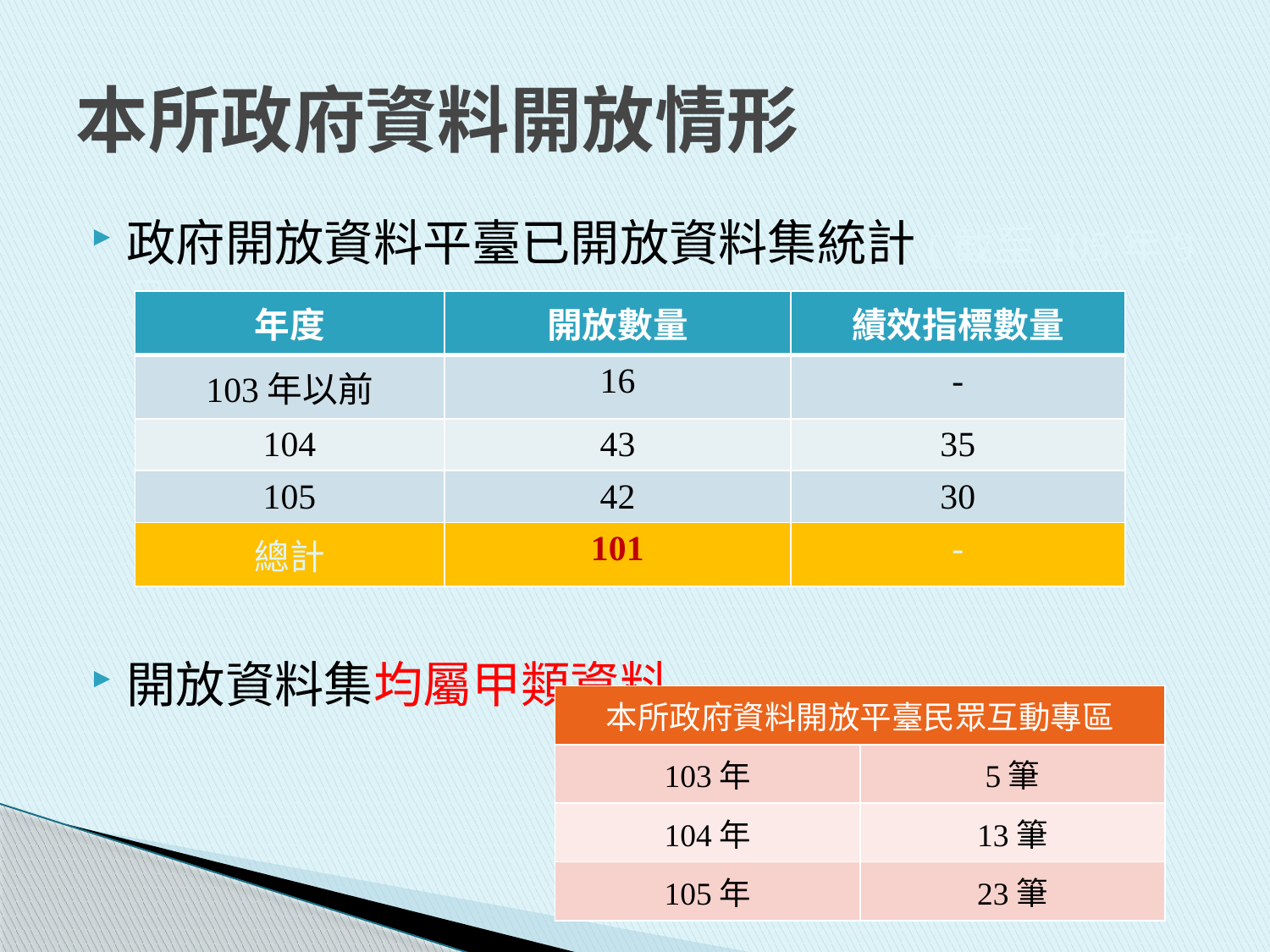

# 本所政府資料開放情形
政府開放資料平臺已開放資料集統計(截至105年9月)

開放資料集均屬甲類資料

| 年度 | 開放數量 | 績效指標數量 |
| --- | --- | --- |
| 103年以前 | 16 | - |
| 104 | 43 | 35 |
| 105 | 42 | 30 |
| 總計 | 101 | - |
| 本所政府資料開放平臺民眾互動專區 |  |
| --- | --- |
| 103年 | 5筆 |
| 104年 | 13筆 |
| 105年 | 23筆 |